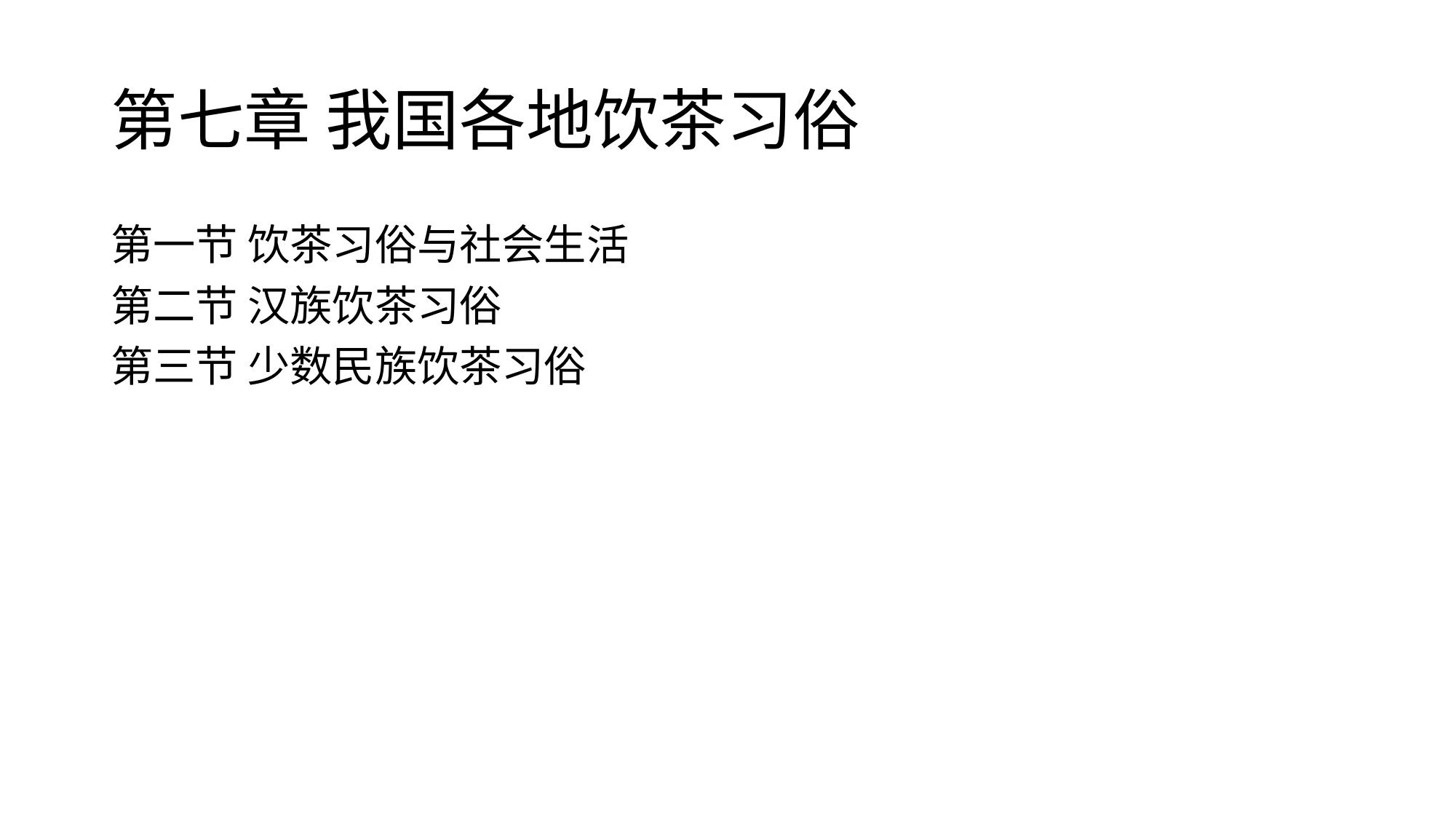

# 第七章 我国各地饮茶习俗
第一节 饮茶习俗与社会生活
第二节 汉族饮茶习俗
第三节 少数民族饮茶习俗